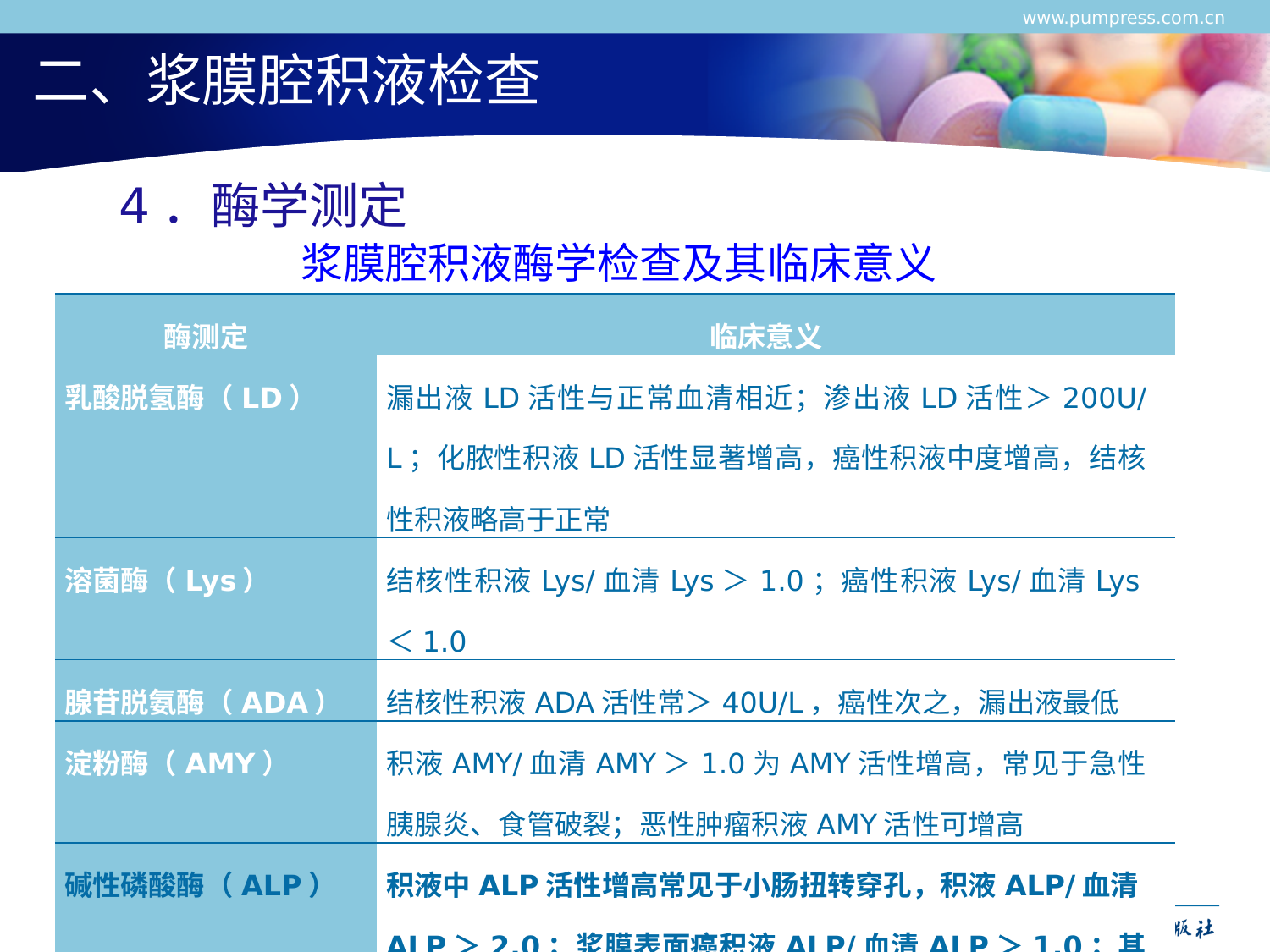

www.pumpress.com.cn
# 二、浆膜腔积液检查
4．酶学测定
浆膜腔积液酶学检查及其临床意义
| 酶测定 | 临床意义 |
| --- | --- |
| 乳酸脱氢酶（LD） | 漏出液LD活性与正常血清相近；渗出液LD活性＞200U/L；化脓性积液LD活性显著增高，癌性积液中度增高，结核性积液略高于正常 |
| 溶菌酶（Lys） | 结核性积液Lys/血清Lys＞1.0；癌性积液Lys/血清Lys＜1.0 |
| 腺苷脱氨酶（ADA） | 结核性积液ADA活性常＞40U/L，癌性次之，漏出液最低 |
| 淀粉酶（AMY） | 积液AMY/血清AMY＞1.0为AMY活性增高，常见于急性胰腺炎、食管破裂；恶性肿瘤积液AMY活性可增高 |
| 碱性磷酸酶（ALP） | 积液中ALP活性增高常见于小肠扭转穿孔，积液ALP/血清ALP＞2.0；浆膜表面癌积液ALP/血清ALP＞1.0；其他癌性积液ALP/血清ALP＜1.0 |